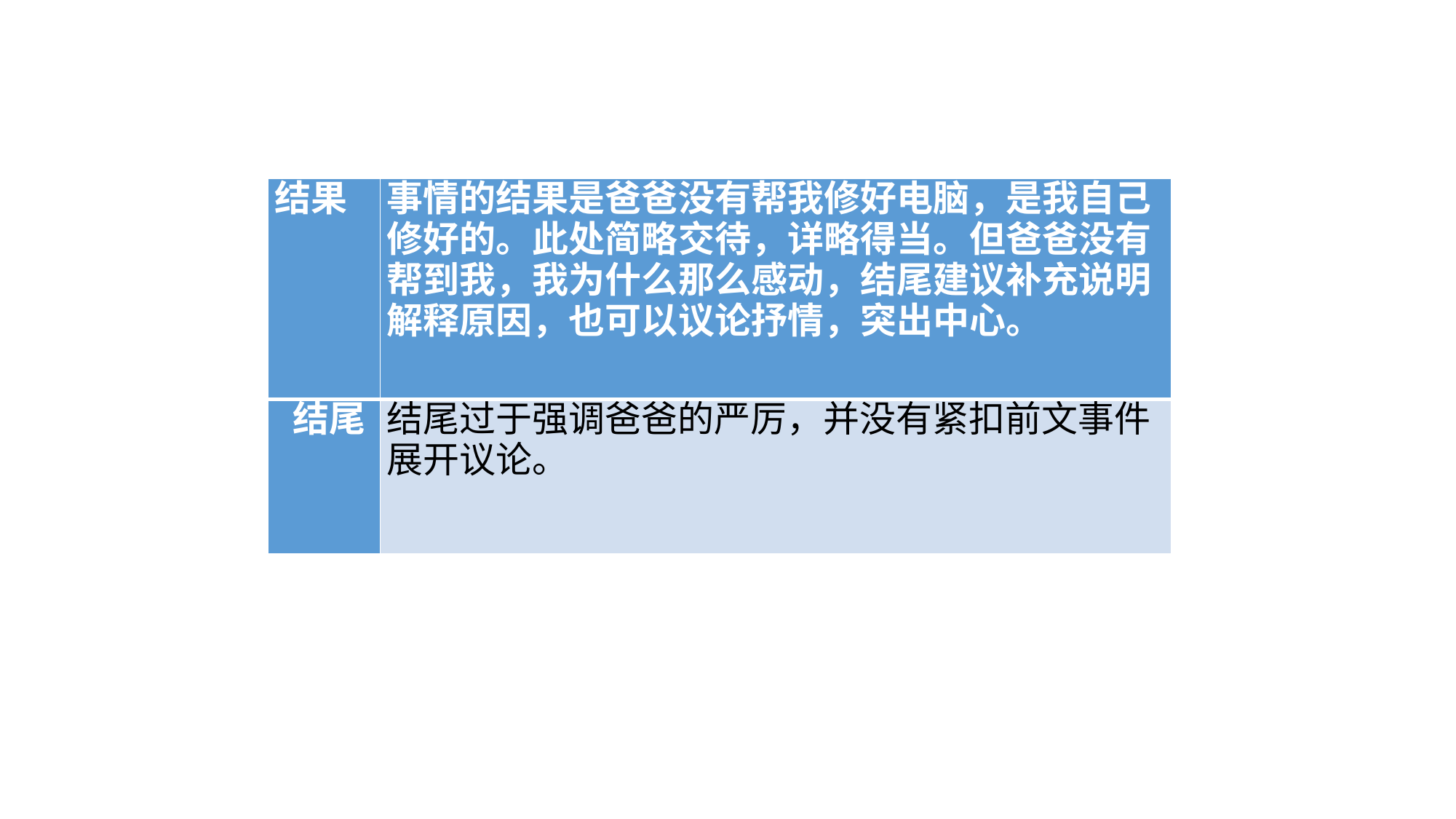

| 结果 | 事情的结果是爸爸没有帮我修好电脑，是我自己修好的。此处简略交待，详略得当。但爸爸没有帮到我，我为什么那么感动，结尾建议补充说明解释原因，也可以议论抒情，突出中心。 |
| --- | --- |
| 结尾 | 结尾过于强调爸爸的严厉，并没有紧扣前文事件展开议论。 |